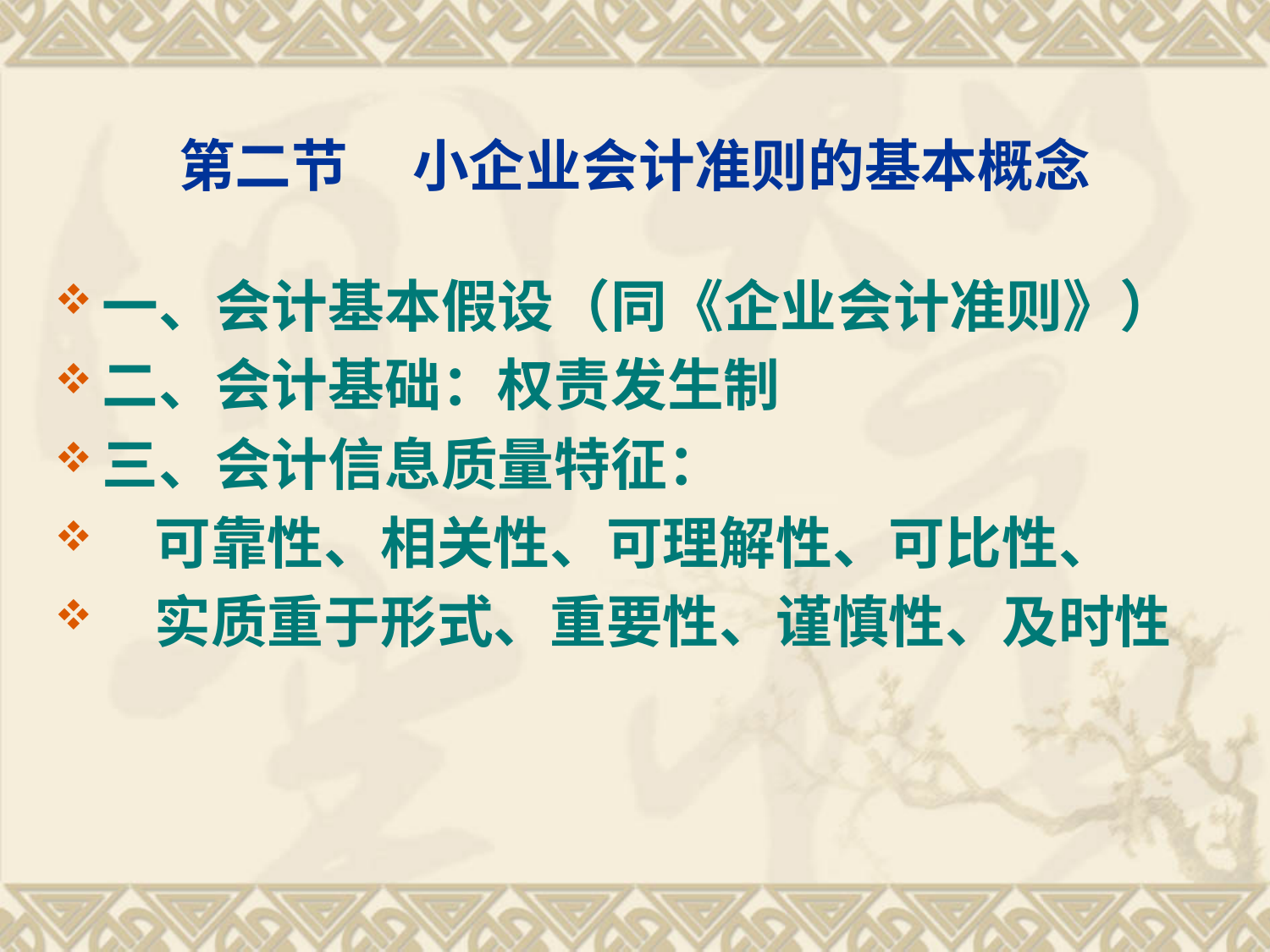

# 第二节     小企业会计准则的基本概念
一、会计基本假设（同《企业会计准则》）
二、会计基础：权责发生制
三、会计信息质量特征：
   可靠性、相关性、可理解性、可比性、
   实质重于形式、重要性、谨慎性、及时性